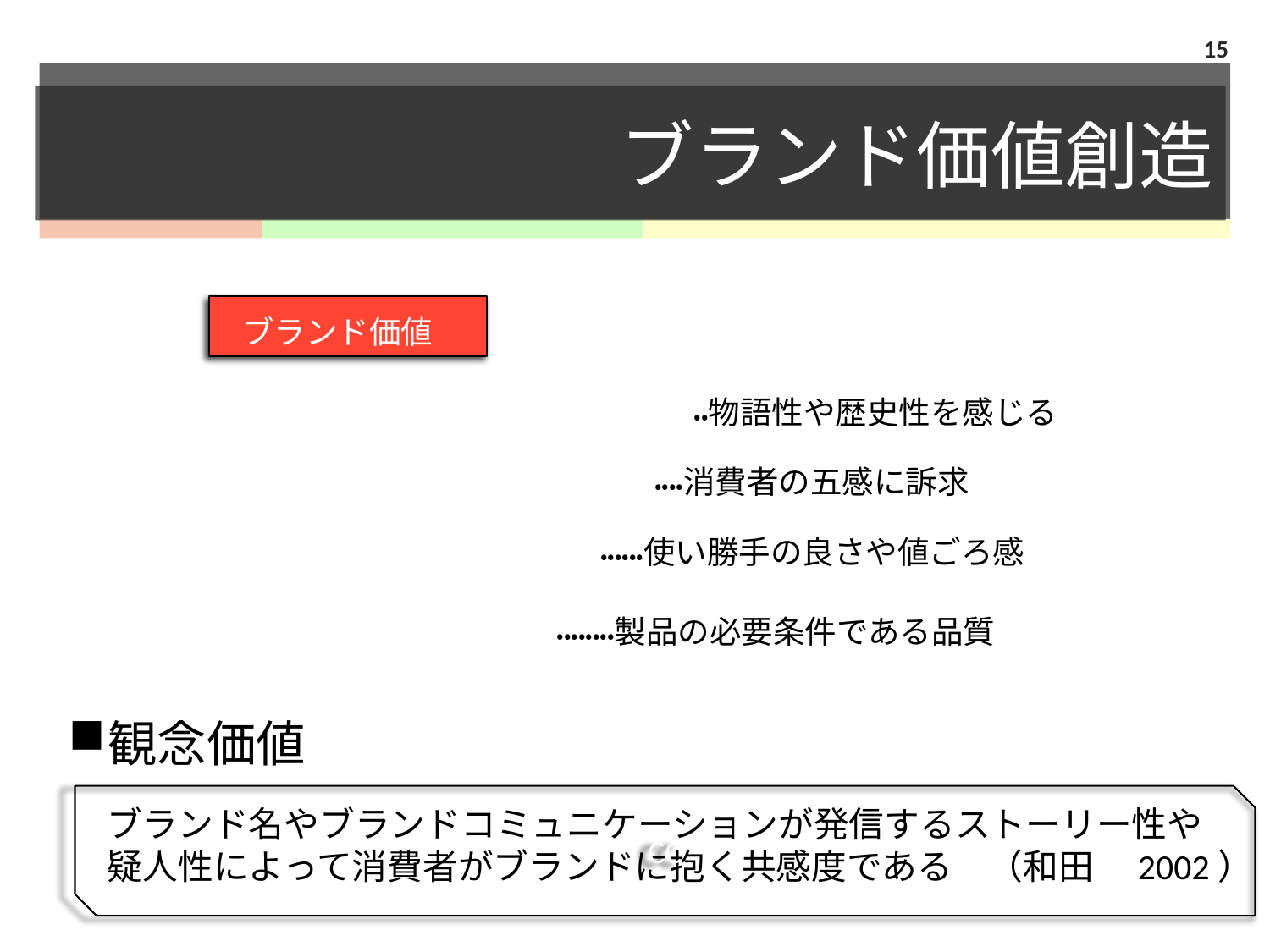

15
# ブランド価値創造

ブランド価値

観念価値
感覚価値
便宜価値
基本価値
・・物語性や歴史性を感じる
・・・・消費者の五感に訴求
・・・・・・使い勝手の良さや値ごろ感
・・・・・・・・製品の必要条件である品質
観念価値
CC
ブランド名やブランドコミュニケーションが発信するストーリー性や
疑人性によって消費者がブランドに抱く共感度である　（和田　2002）